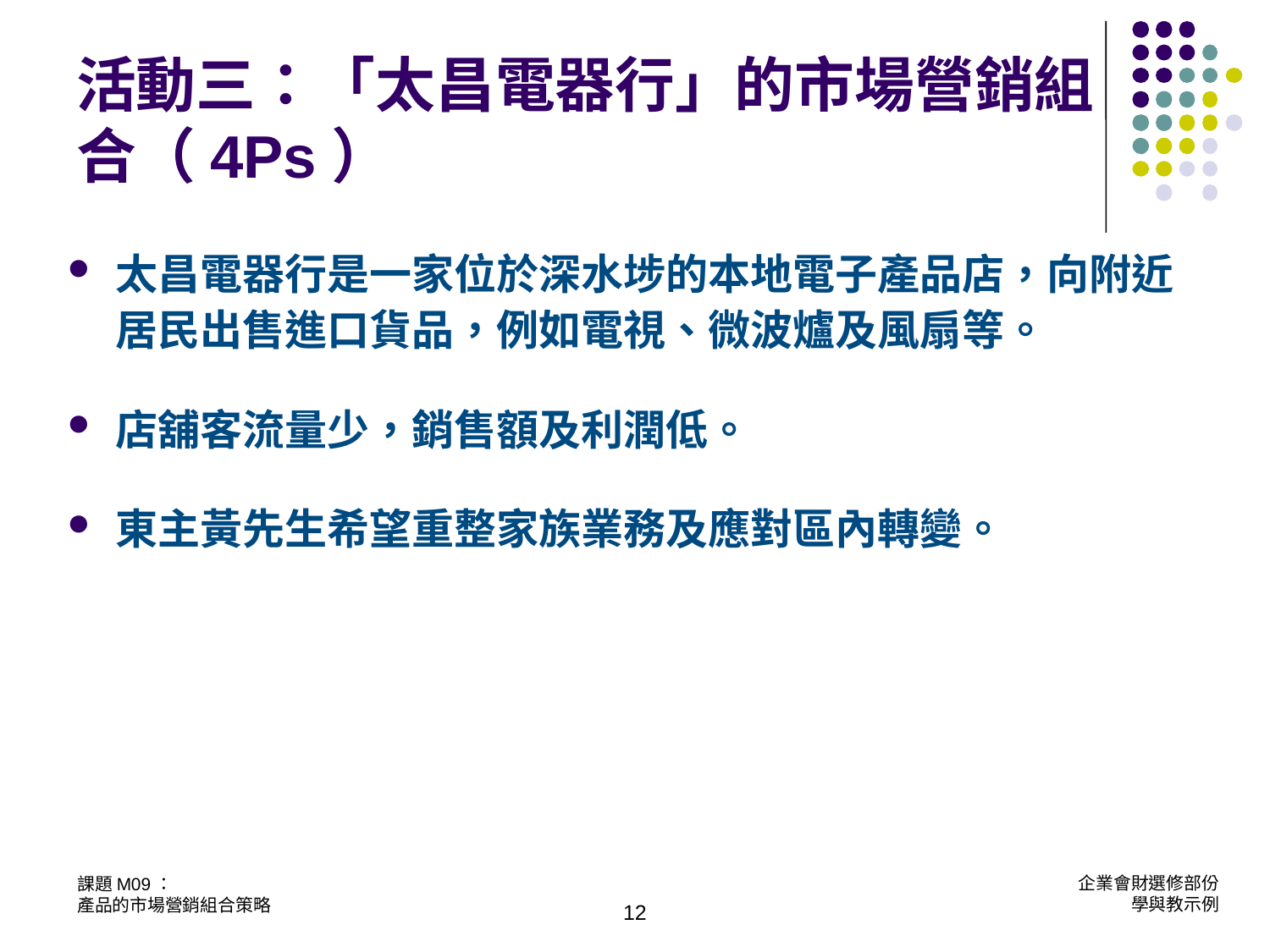

活動三：「太昌電器行」的市場營銷組合（4Ps）
太昌電器行是一家位於深水埗的本地電子產品店，向附近居民出售進口貨品，例如電視、微波爐及風扇等。
店舖客流量少，銷售額及利潤低。
東主黃先生希望重整家族業務及應對區內轉變。

12